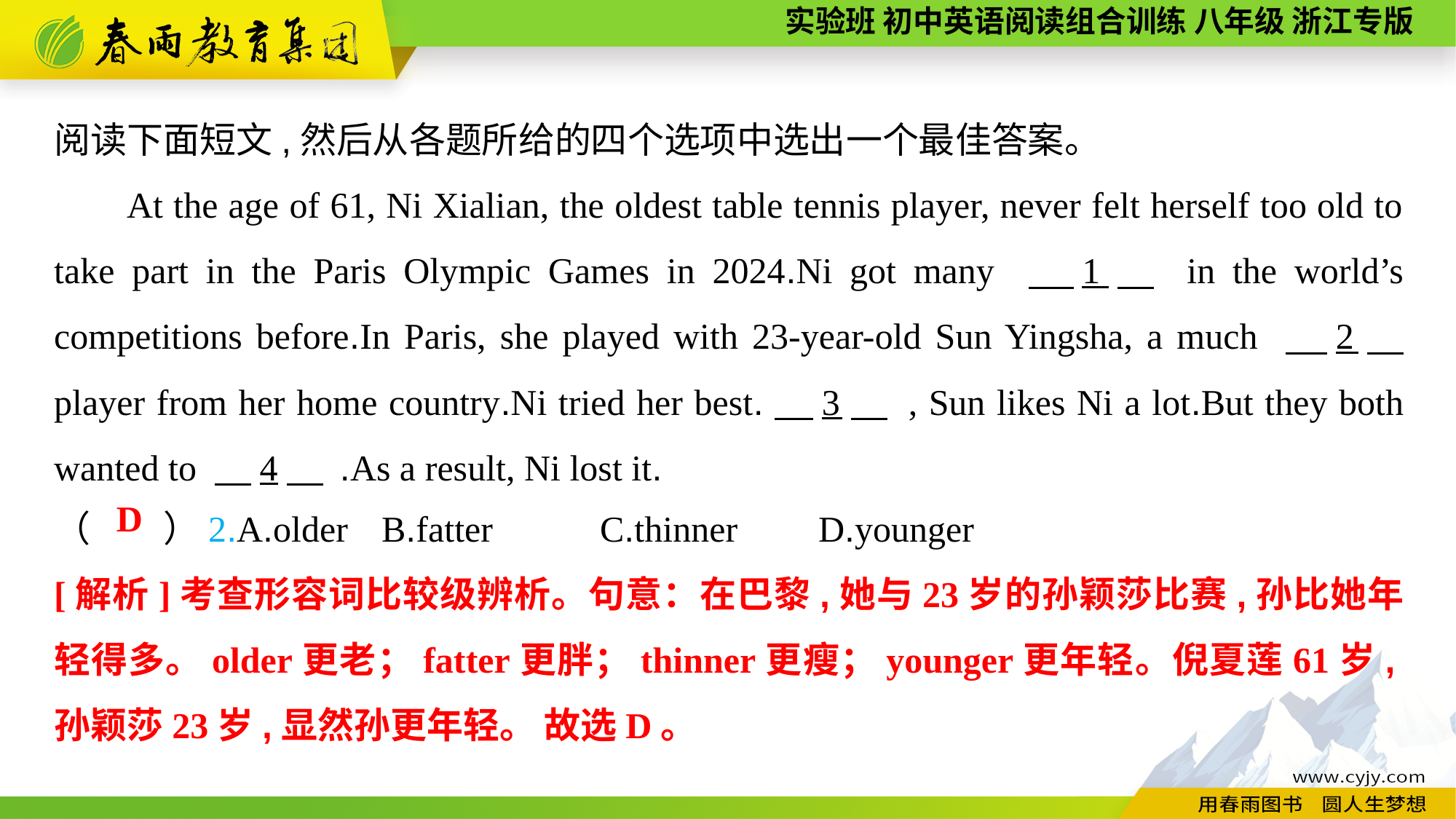

阅读下面短文,然后从各题所给的四个选项中选出一个最佳答案。
At the age of 61, Ni Xialian, the oldest table tennis player, never felt herself too old to take part in the Paris Olympic Games in 2024.Ni got many 　1　 in the world’s competitions before.In Paris, she played with 23-year-old Sun Yingsha, a much 　2　 player from her home country.Ni tried her best.　3　 , Sun likes Ni a lot.But they both wanted to 　4　 .As a result, Ni lost it.
（　　）2.A.older	B.fatter	C.thinner	D.younger
D
[解析]考查形容词比较级辨析。句意：在巴黎,她与23岁的孙颖莎比赛,孙比她年轻得多。older更老；fatter更胖；thinner更瘦；younger更年轻。倪夏莲61岁,孙颖莎23岁,显然孙更年轻。 故选D。